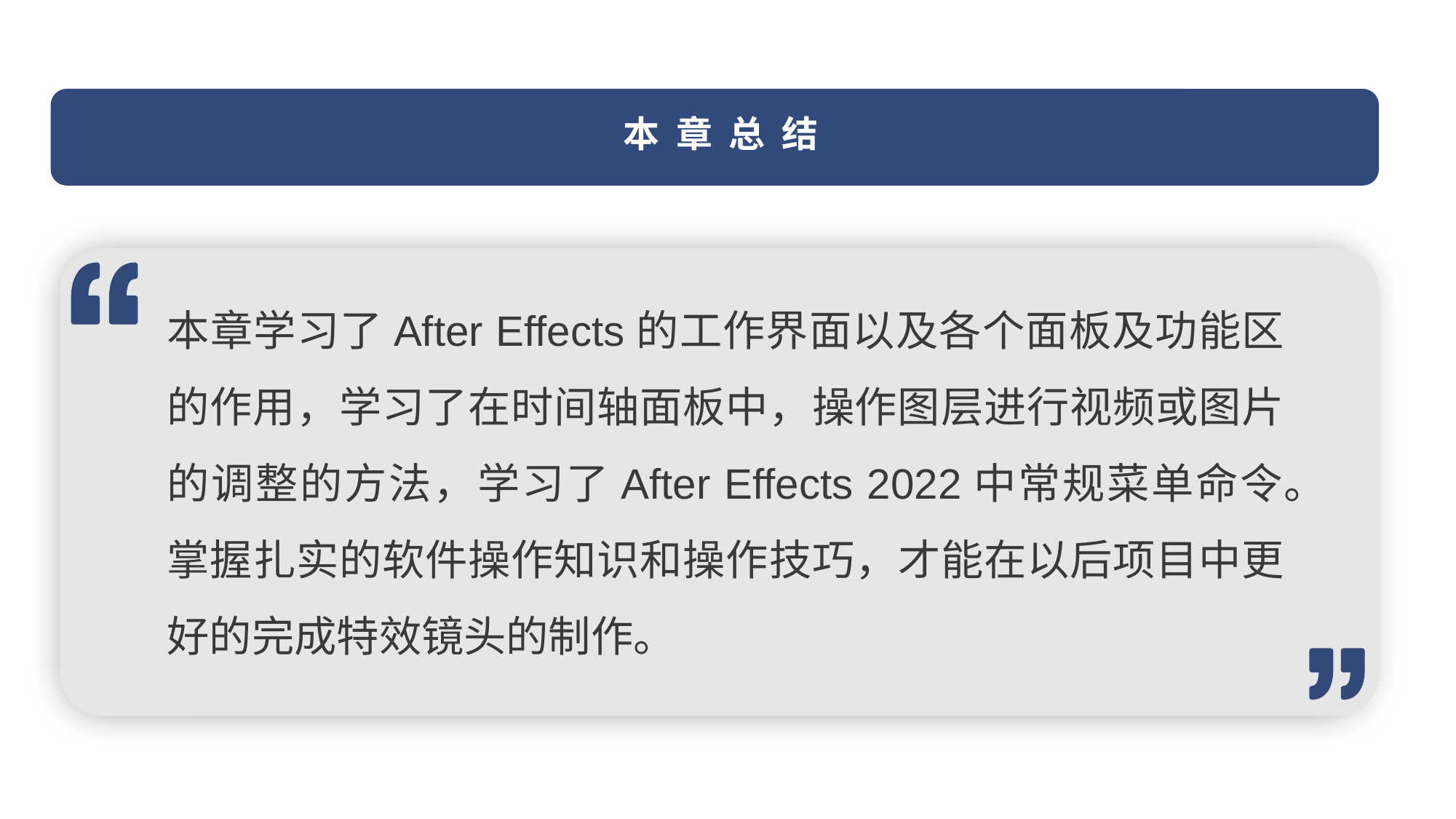

本  章  总  结

本章学习了After Effects的工作界面以及各个面板及功能区的作用，学习了在时间轴面板中，操作图层进行视频或图片的调整的方法，学习了After Effects 2022中常规菜单命令。掌握扎实的软件操作知识和操作技巧，才能在以后项目中更好的完成特效镜头的制作。